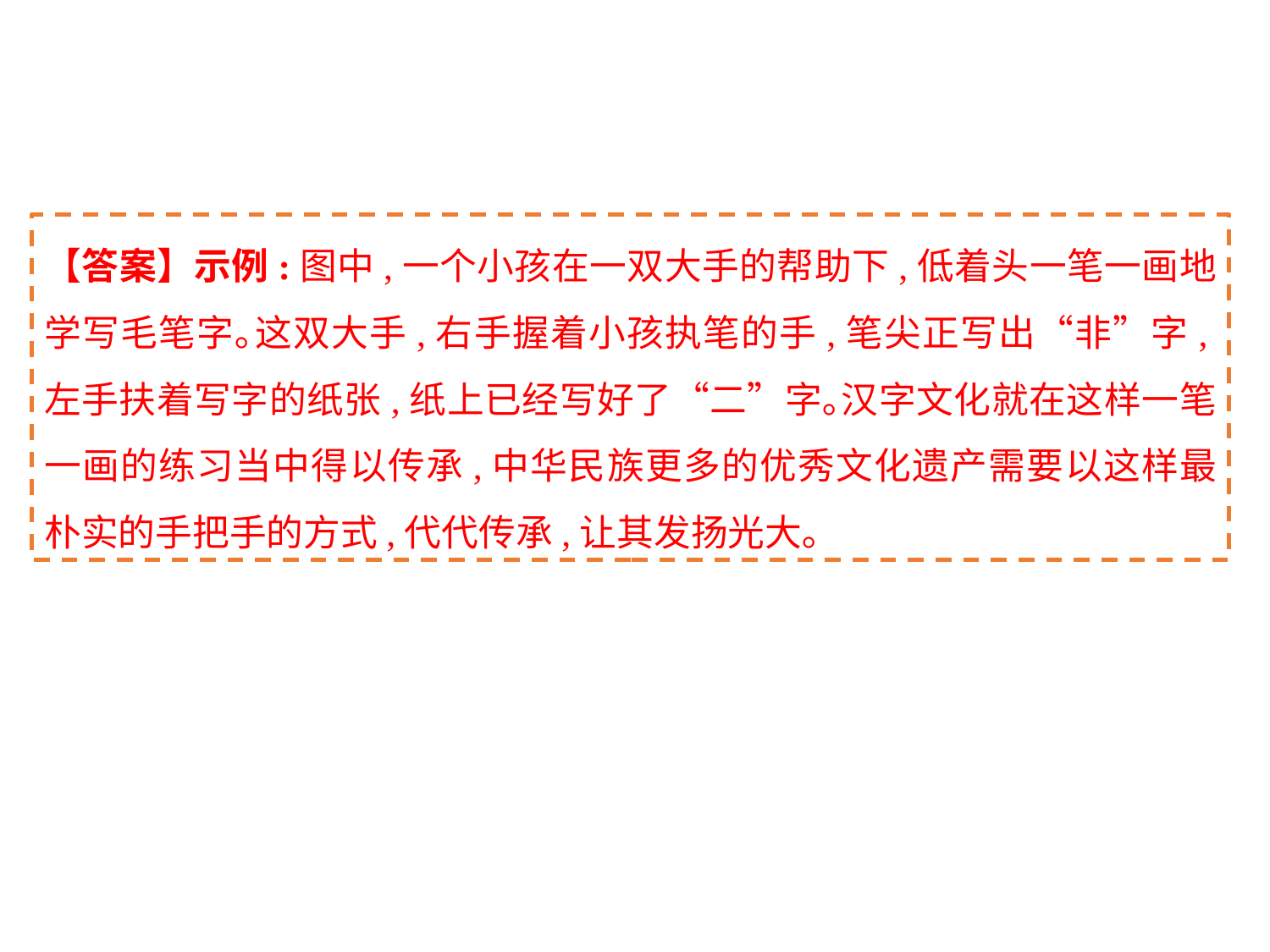

【答案】示例:图中,一个小孩在一双大手的帮助下,低着头一笔一画地学写毛笔字｡这双大手,右手握着小孩执笔的手,笔尖正写出“非”字,左手扶着写字的纸张,纸上已经写好了“二”字｡汉字文化就在这样一笔一画的练习当中得以传承,中华民族更多的优秀文化遗产需要以这样最朴实的手把手的方式,代代传承,让其发扬光大｡